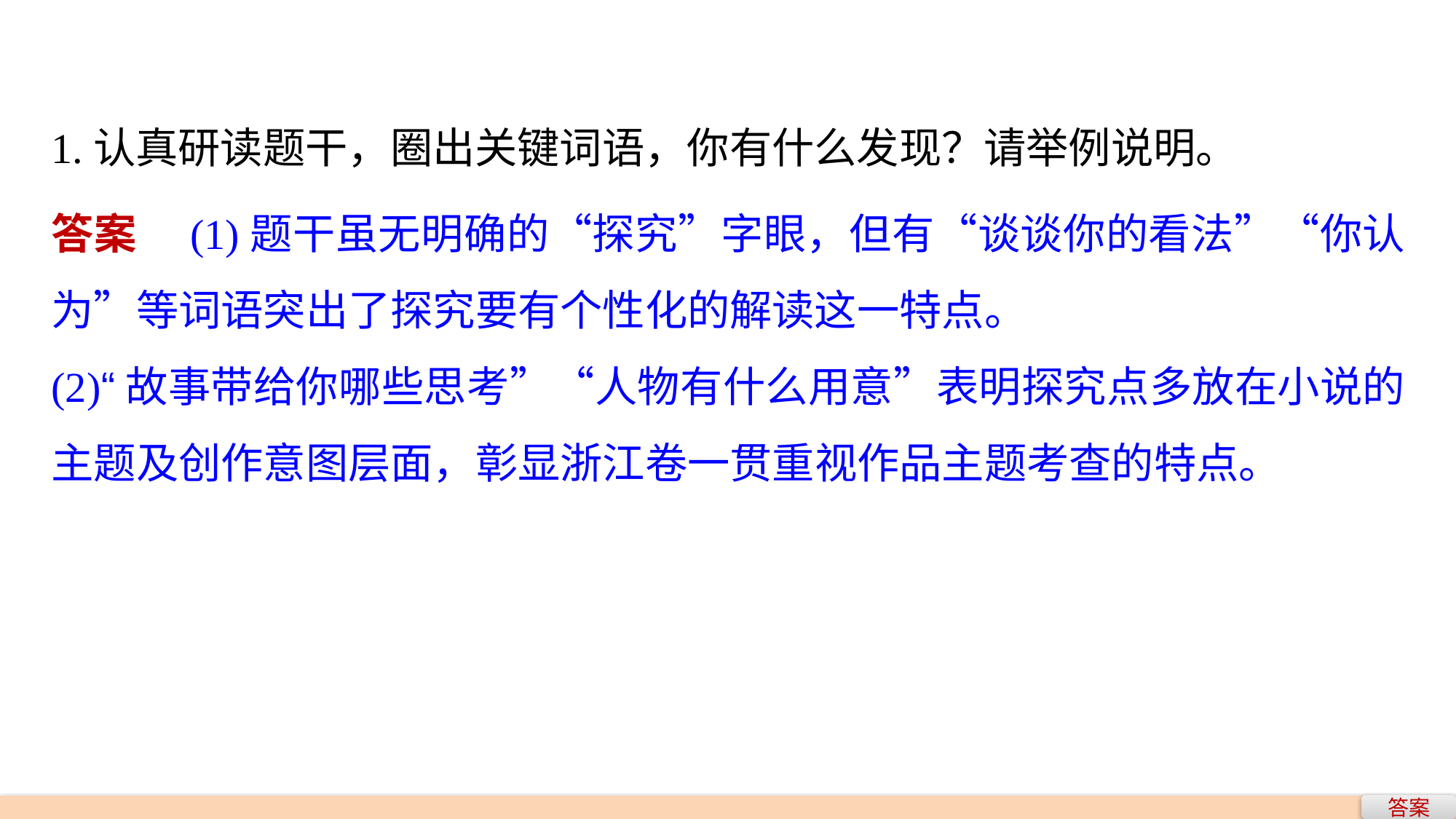

1.认真研读题干，圈出关键词语，你有什么发现？请举例说明。
答案　(1)题干虽无明确的“探究”字眼，但有“谈谈你的看法”“你认为”等词语突出了探究要有个性化的解读这一特点。
(2)“故事带给你哪些思考”“人物有什么用意”表明探究点多放在小说的主题及创作意图层面，彰显浙江卷一贯重视作品主题考查的特点。
答案